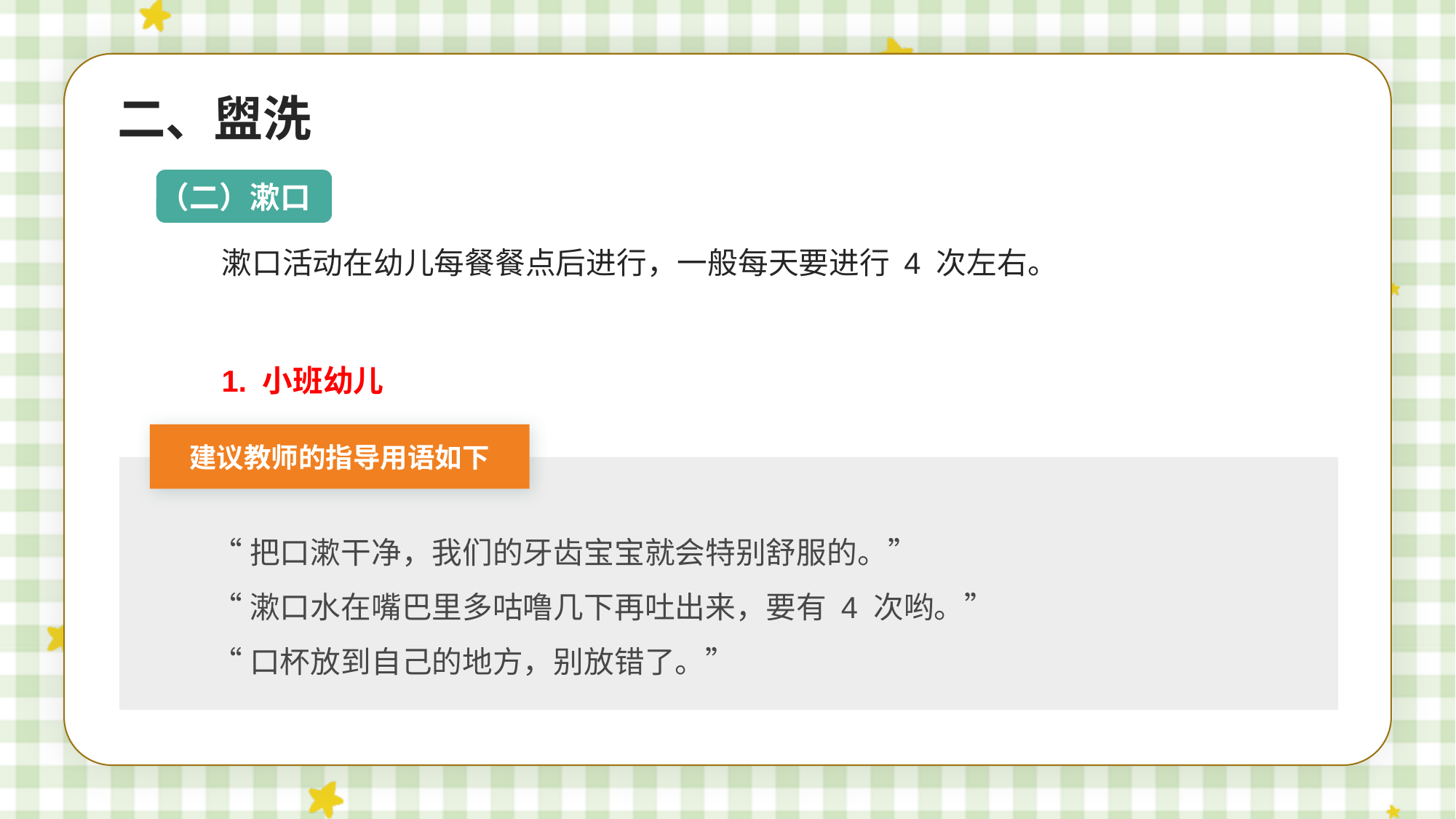

二、盥洗
（二）漱口
漱口活动在幼儿每餐餐点后进行，一般每天要进行 4 次左右。

1. 小班幼儿
建议教师的指导用语如下
“把口漱干净，我们的牙齿宝宝就会特别舒服的。”
“漱口水在嘴巴里多咕噜几下再吐出来，要有 4 次哟。”
“口杯放到自己的地方，别放错了。”